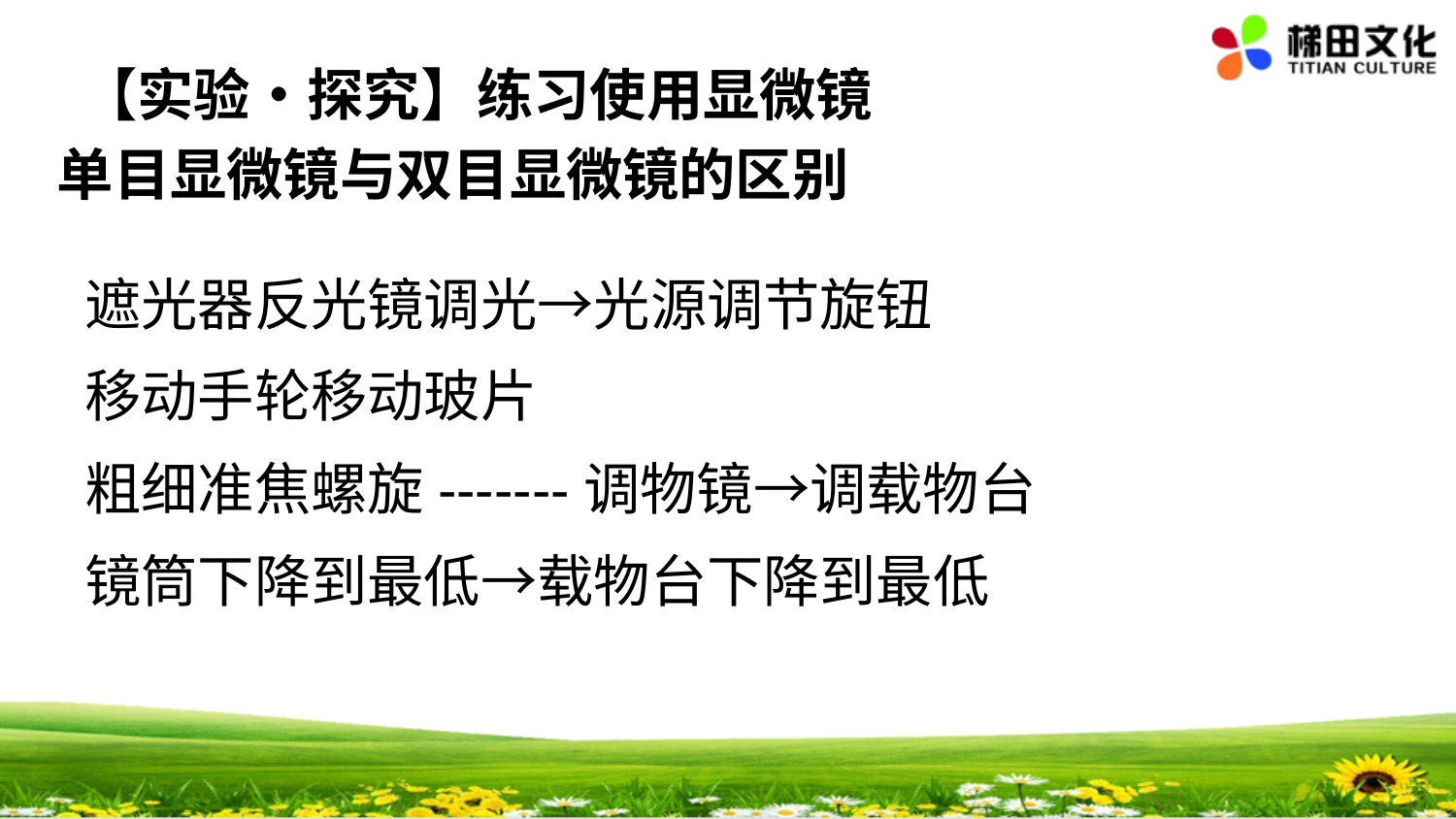

【实验•探究】练习使用显微镜
单目显微镜与双目显微镜的区别
遮光器反光镜调光→光源调节旋钮
移动手轮移动玻片
粗细准焦螺旋-------调物镜→调载物台
镜筒下降到最低→载物台下降到最低